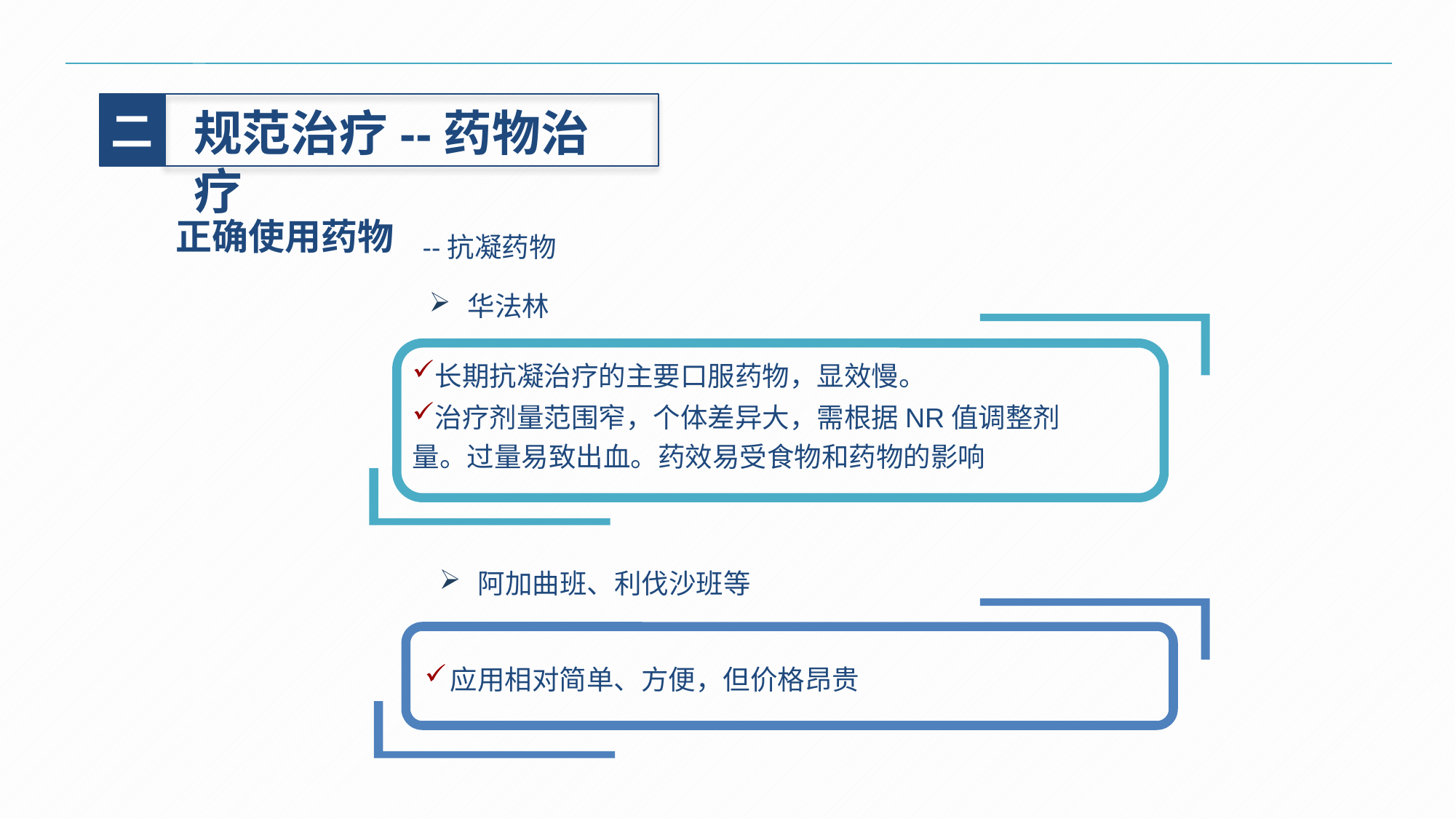

二

规范治疗--药物治疗
正确使用药物
--抗凝药物
 华法林

长期抗凝治疗的主要口服药物，显效慢。
治疗剂量范围窄，个体差异大，需根据NR值调整剂量。过量易致出血。药效易受食物和药物的影响
 阿加曲班、利伐沙班等

应用相对简单、方便，但价格昂贵